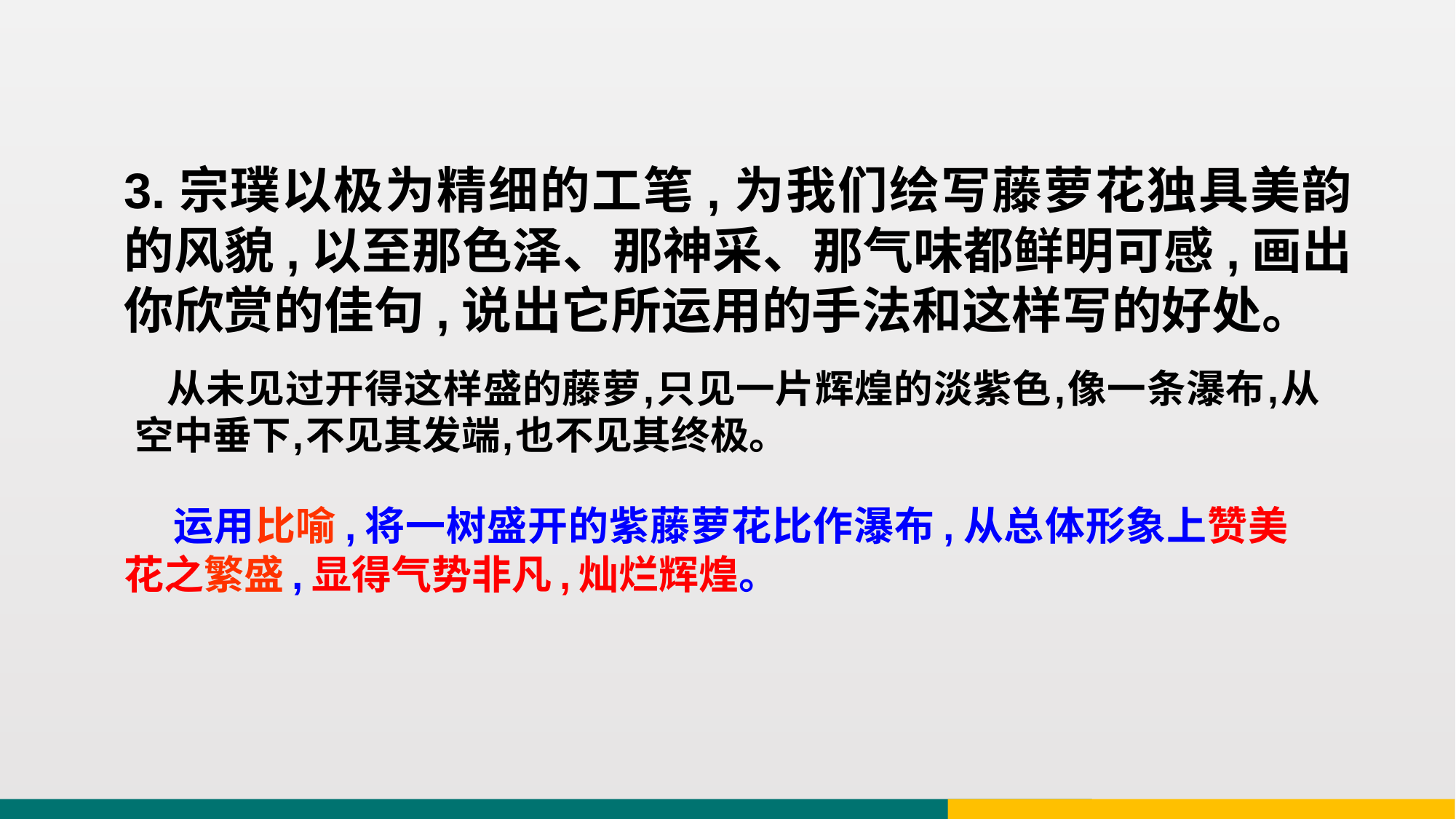

3.宗璞以极为精细的工笔,为我们绘写藤萝花独具美韵的风貌,以至那色泽、那神采、那气味都鲜明可感,画出你欣赏的佳句,说出它所运用的手法和这样写的好处。
   从未见过开得这样盛的藤萝,只见一片辉煌的淡紫色,像一条瀑布,从空中垂下,不见其发端,也不见其终极。
    运用比喻,将一树盛开的紫藤萝花比作瀑布,从总体形象上赞美花之繁盛,显得气势非凡,灿烂辉煌。